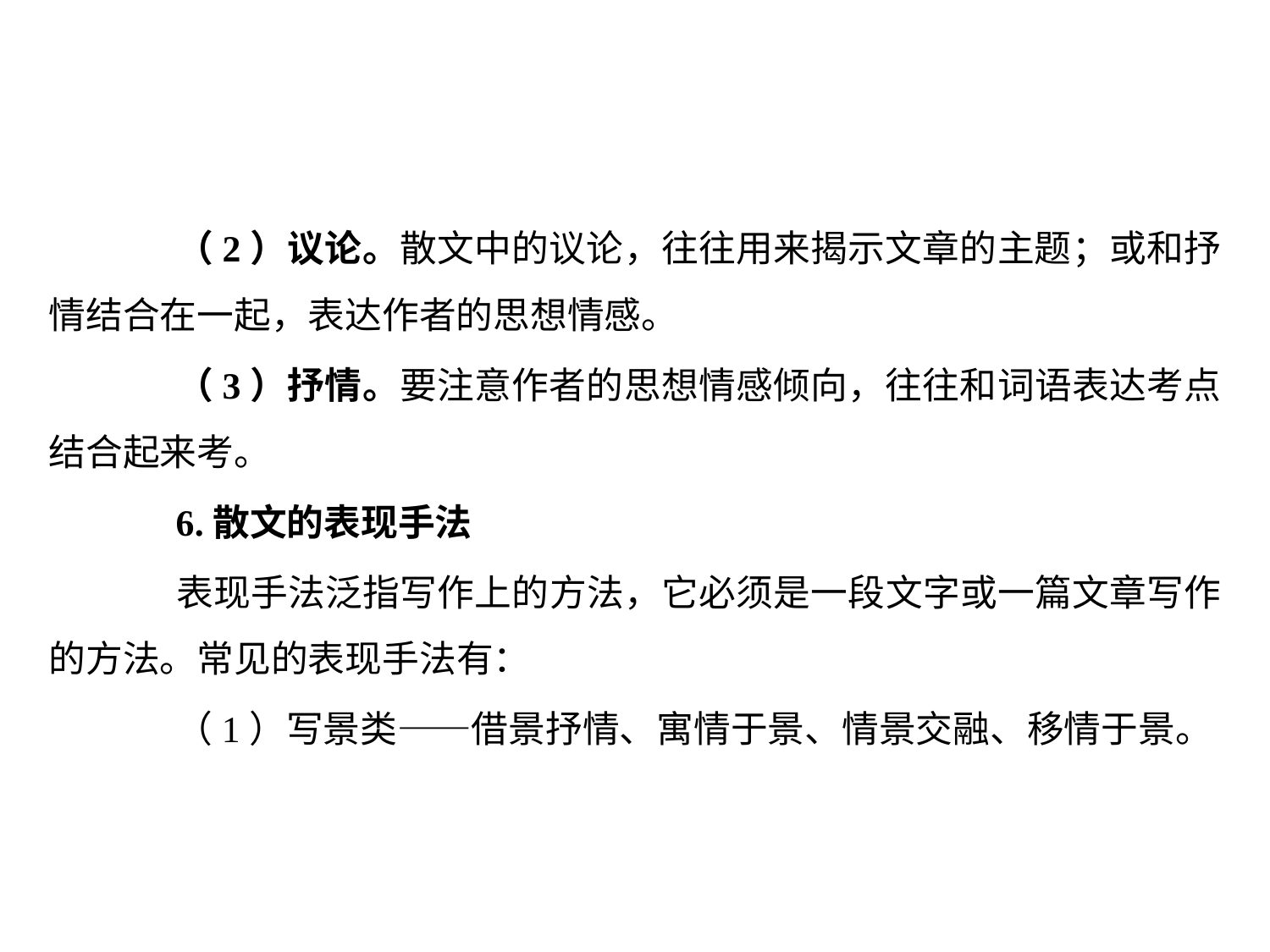

（2）议论。散文中的议论，往往用来揭示文章的主题；或和抒情结合在一起，表达作者的思想情感。
	（3）抒情。要注意作者的思想情感倾向，往往和词语表达考点结合起来考。
	6.散文的表现手法
	表现手法泛指写作上的方法，它必须是一段文字或一篇文章写作的方法。常见的表现手法有：
	（1）写景类——借景抒情、寓情于景、情景交融、移情于景。